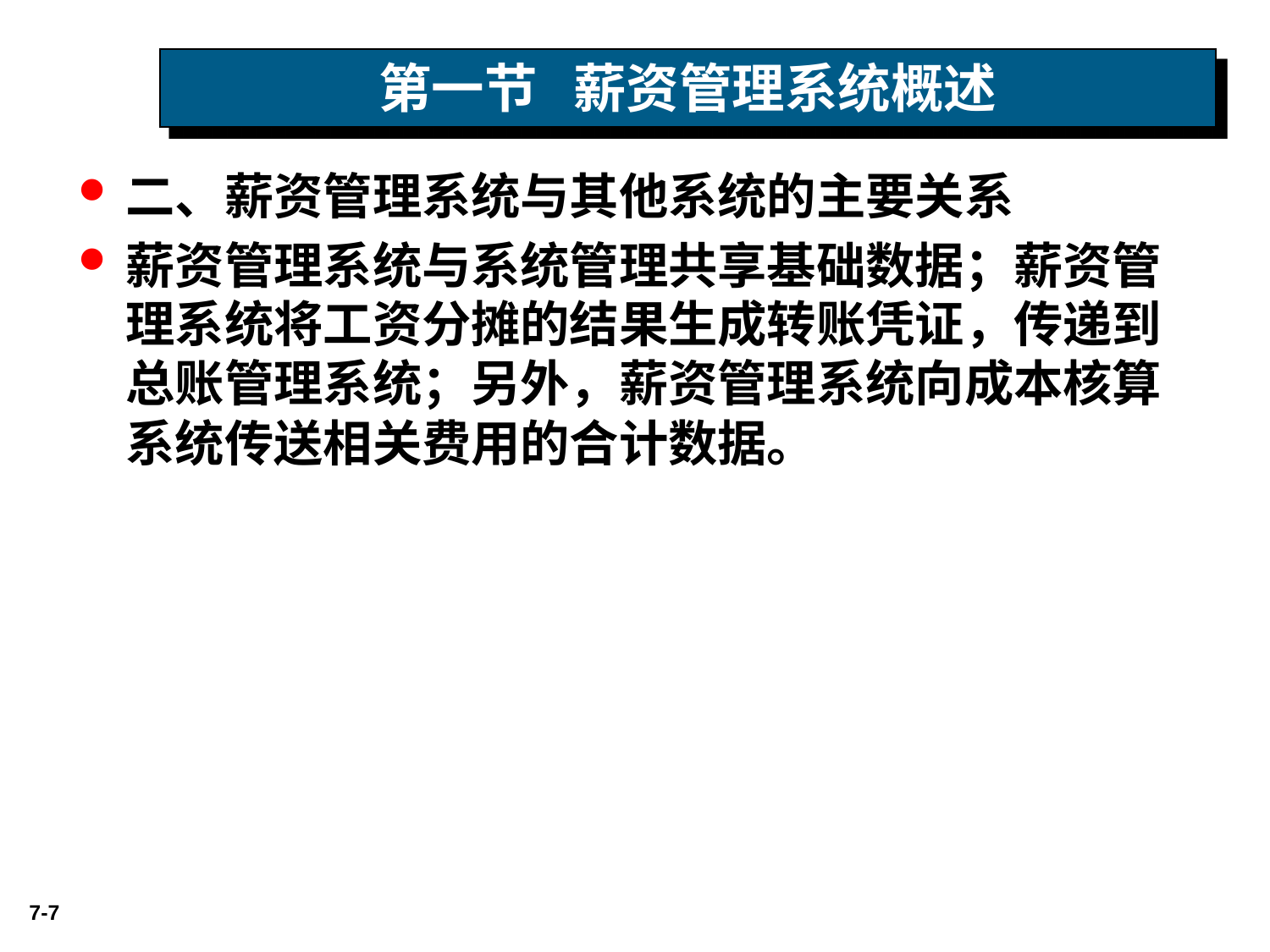

# 第一节   薪资管理系统概述
二、薪资管理系统与其他系统的主要关系
薪资管理系统与系统管理共享基础数据；薪资管理系统将工资分摊的结果生成转账凭证，传递到总账管理系统；另外，薪资管理系统向成本核算系统传送相关费用的合计数据。